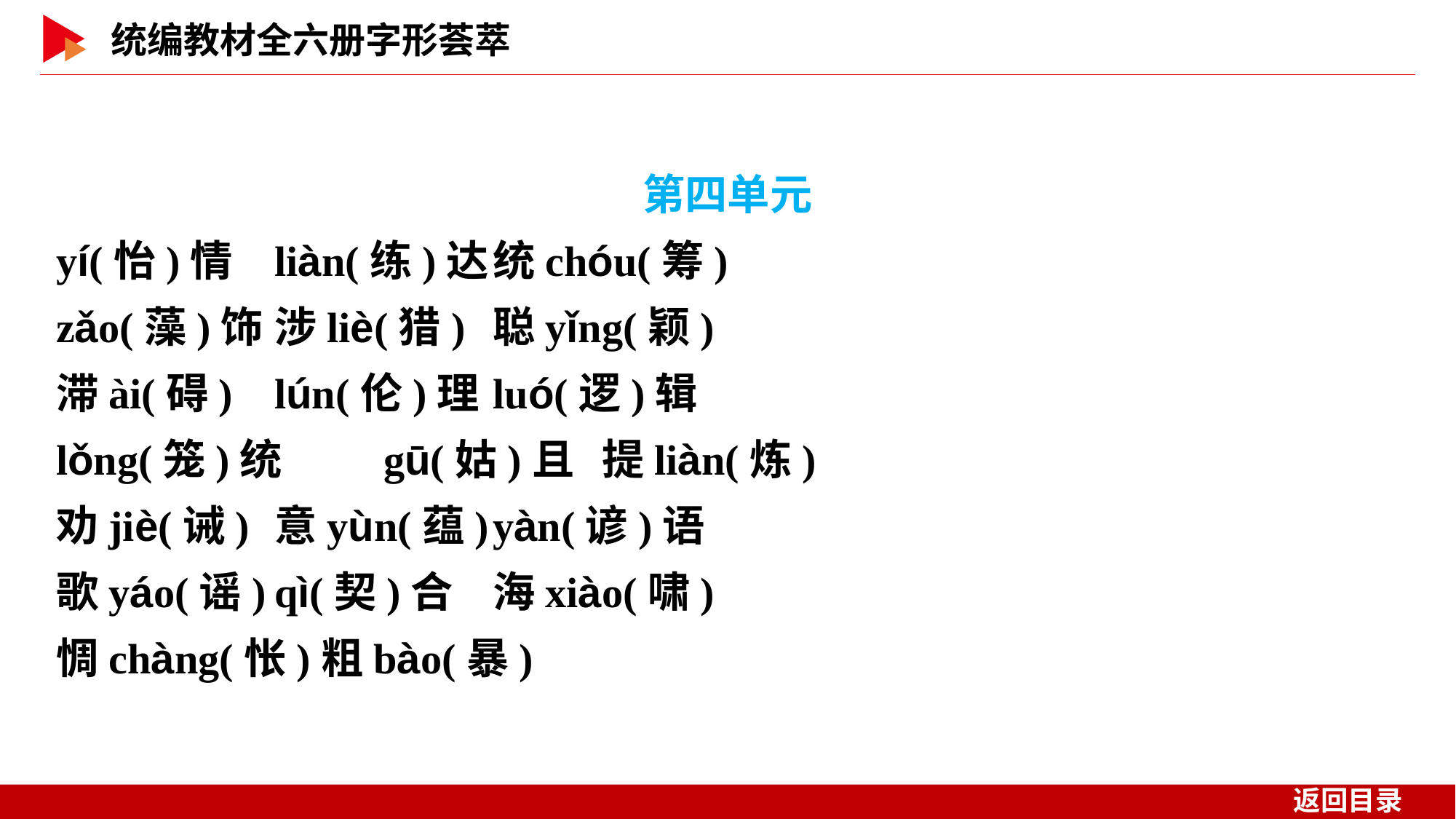

第四单元
yí(怡)情	liàn(练)达	统chóu(筹)
zǎo(藻)饰	涉liè(猎)	聪yǐng(颖)
滞ài(碍)	lún(伦)理	luó(逻)辑
lǒng(笼)统	gū(姑)且	提liàn(炼)
劝jiè(诫)	意yùn(蕴)	yàn(谚)语
歌yáo(谣)	qì(契)合	海xiào(啸)
惆chàng(怅)粗bào(暴)